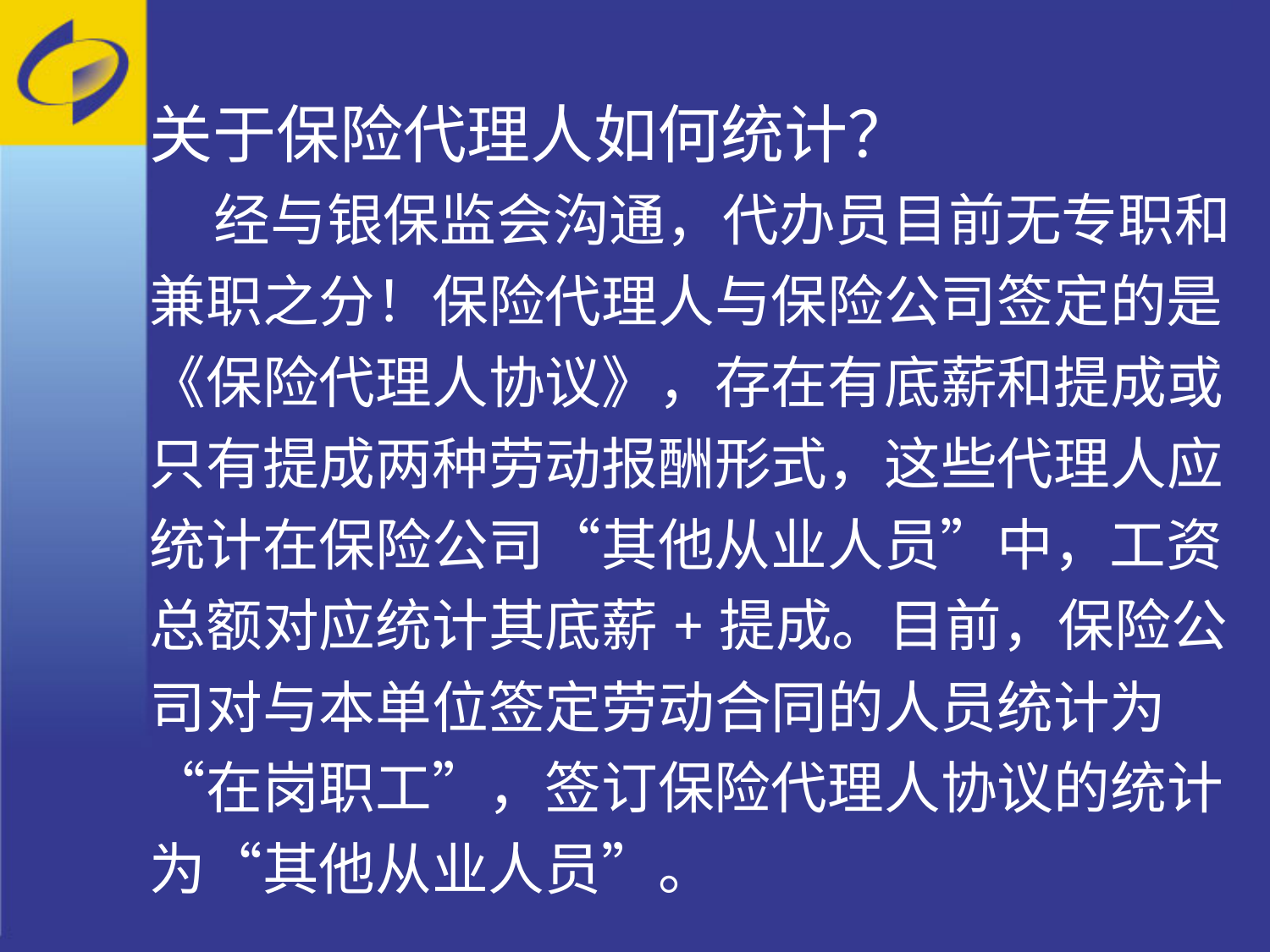

关于保险代理人如何统计？
    经与银保监会沟通，代办员目前无专职和兼职之分！保险代理人与保险公司签定的是《保险代理人协议》，存在有底薪和提成或只有提成两种劳动报酬形式，这些代理人应统计在保险公司“其他从业人员”中，工资总额对应统计其底薪+提成。目前，保险公司对与本单位签定劳动合同的人员统计为“在岗职工”，签订保险代理人协议的统计为“其他从业人员”。